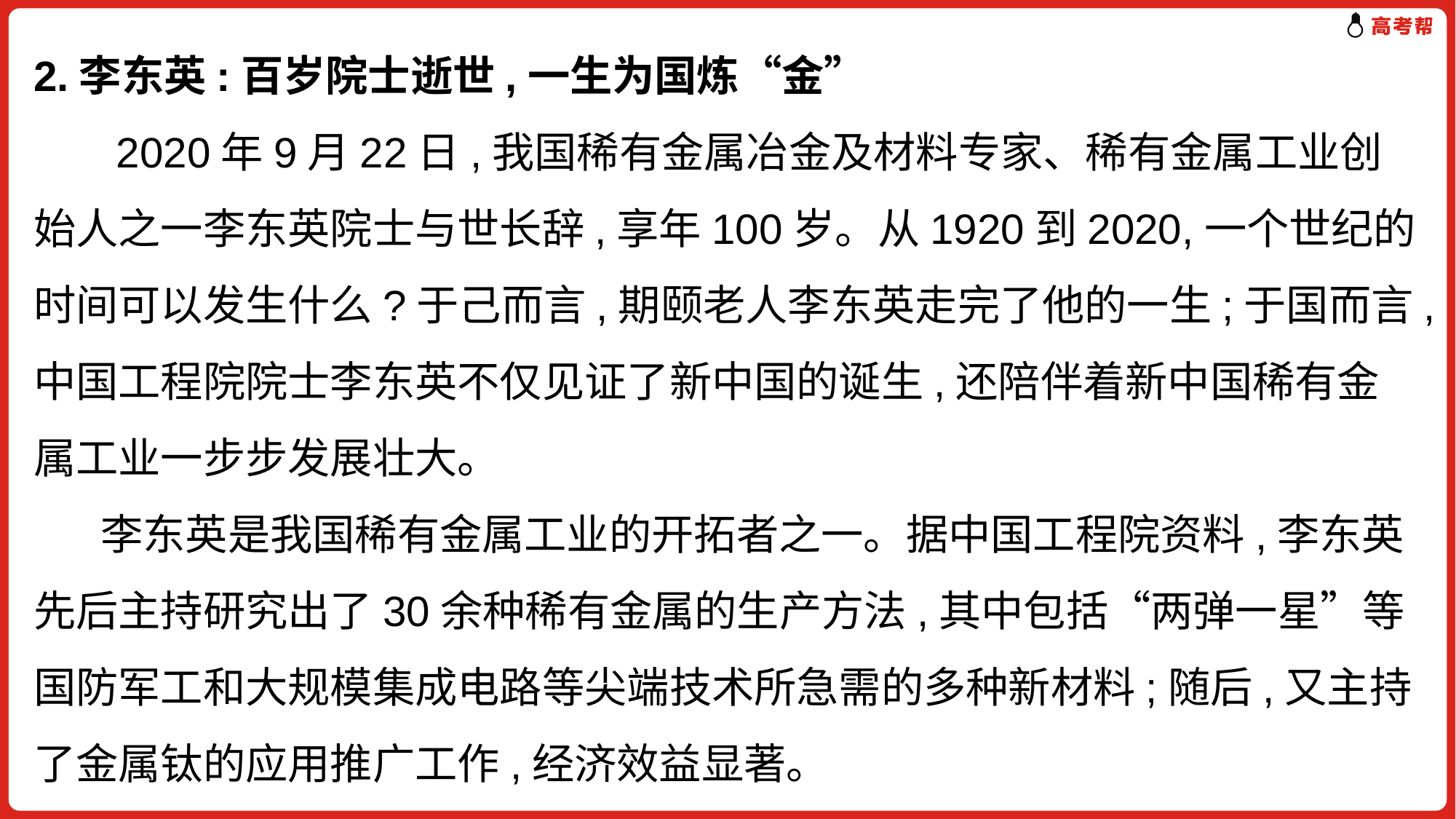

2.李东英:百岁院士逝世,一生为国炼“金”
       2020年9月22日,我国稀有金属冶金及材料专家、稀有金属工业创始人之一李东英院士与世长辞,享年100岁。从1920到2020,一个世纪的时间可以发生什么?于己而言,期颐老人李东英走完了他的一生;于国而言,中国工程院院士李东英不仅见证了新中国的诞生,还陪伴着新中国稀有金属工业一步步发展壮大。
      李东英是我国稀有金属工业的开拓者之一。据中国工程院资料,李东英先后主持研究出了30余种稀有金属的生产方法,其中包括“两弹一星”等国防军工和大规模集成电路等尖端技术所急需的多种新材料;随后,又主持了金属钛的应用推广工作,经济效益显著。